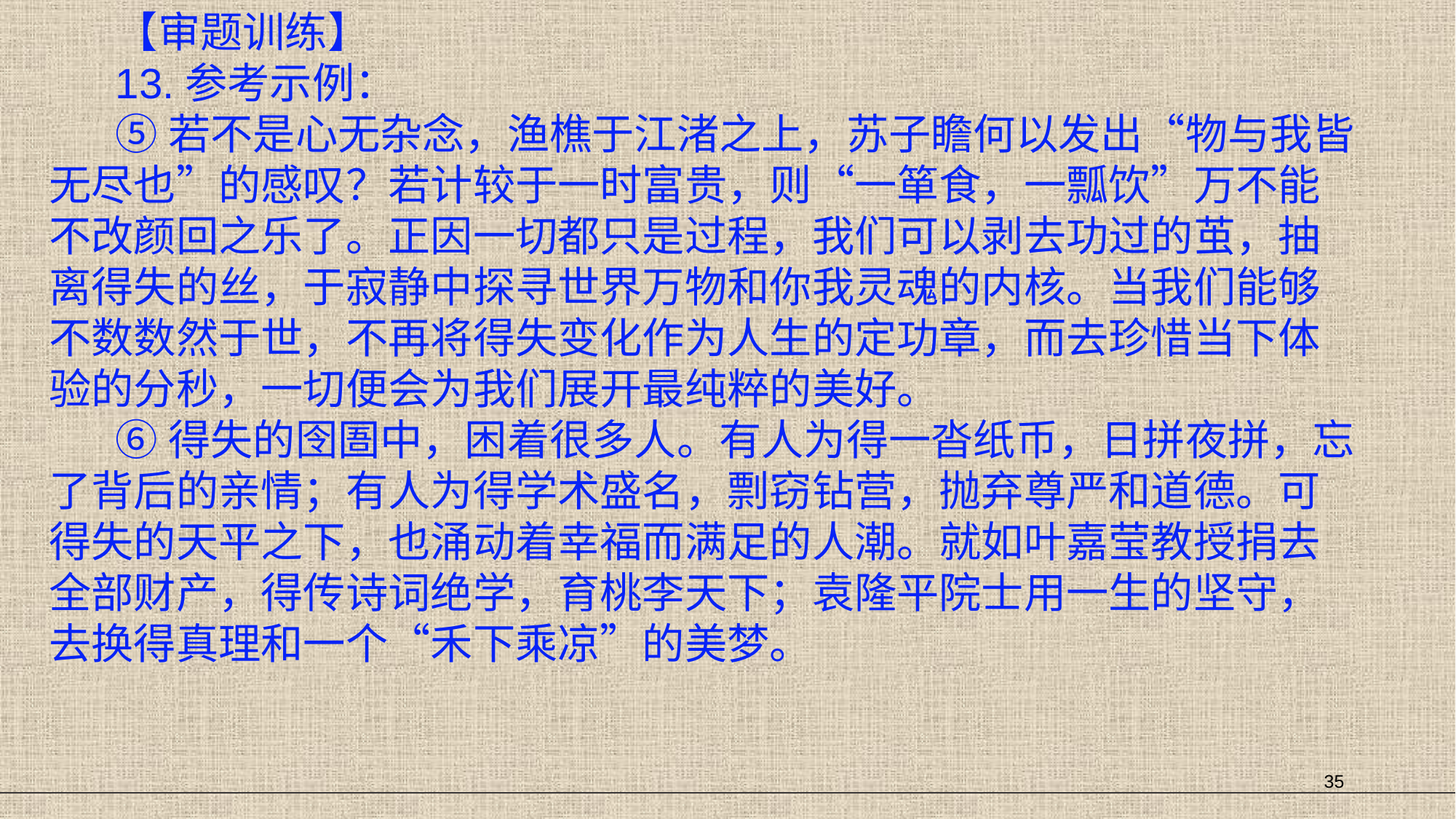

【审题训练】
13.参考示例：
⑤若不是心无杂念，渔樵于江渚之上，苏子瞻何以发出“物与我皆无尽也”的感叹？若计较于一时富贵，则“一箪食，一瓢饮”万不能不改颜回之乐了。正因一切都只是过程，我们可以剥去功过的茧，抽离得失的丝，于寂静中探寻世界万物和你我灵魂的内核。当我们能够不数数然于世，不再将得失变化作为人生的定功章，而去珍惜当下体验的分秒，一切便会为我们展开最纯粹的美好。
⑥得失的囹圄中，困着很多人。有人为得一沓纸币，日拼夜拼，忘了背后的亲情；有人为得学术盛名，剽窃钻营，抛弃尊严和道德。可得失的天平之下，也涌动着幸福而满足的人潮。就如叶嘉莹教授捐去全部财产，得传诗词绝学，育桃李天下；袁隆平院士用一生的坚守，去换得真理和一个“禾下乘凉”的美梦。
35